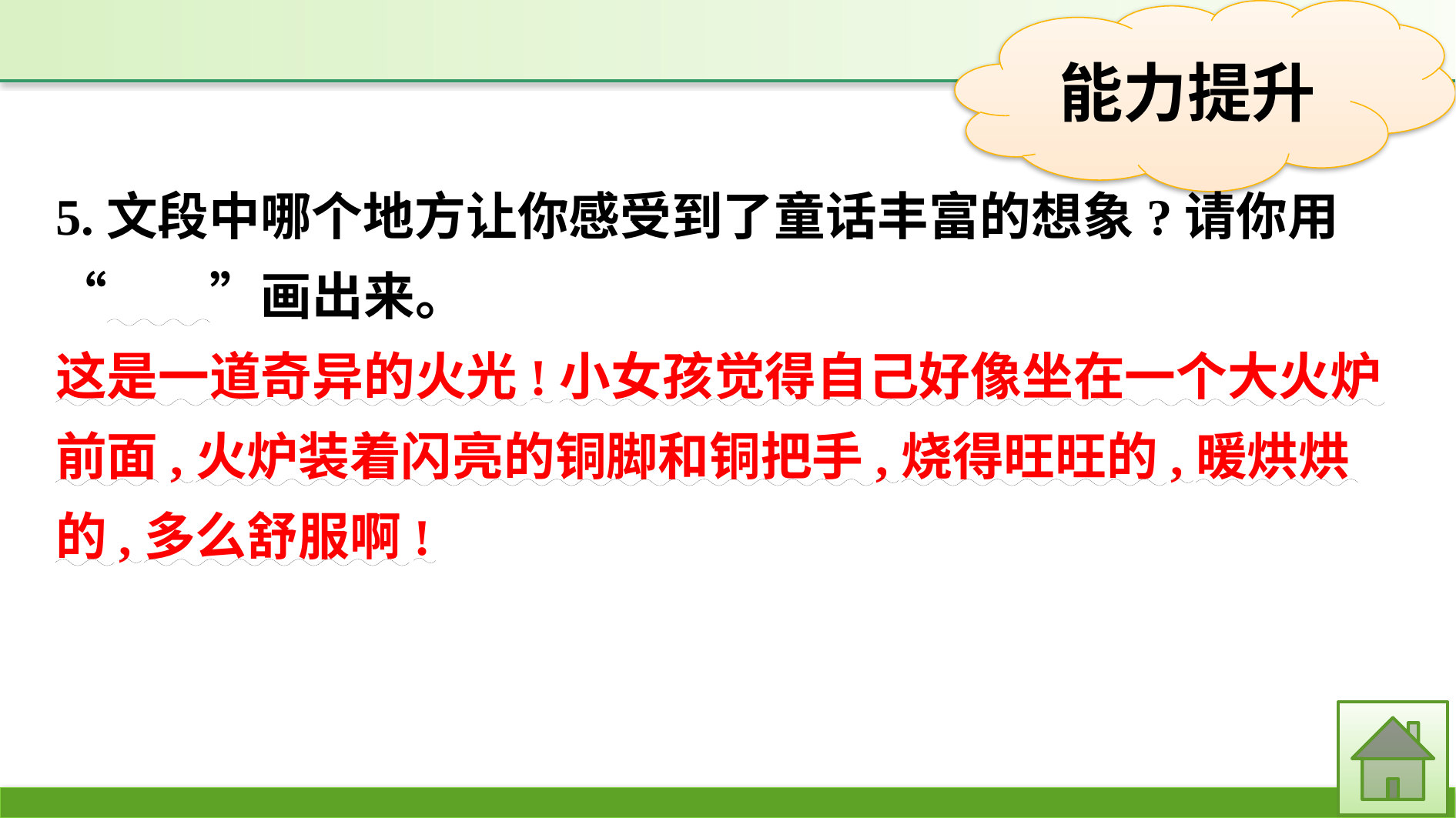

5.文段中哪个地方让你感受到了童话丰富的想象?请你用“　　”画出来。
这是一道奇异的火光!小女孩觉得自己好像坐在一个大火炉前面,火炉装着闪亮的铜脚和铜把手,烧得旺旺的,暖烘烘的,多么舒服啊!